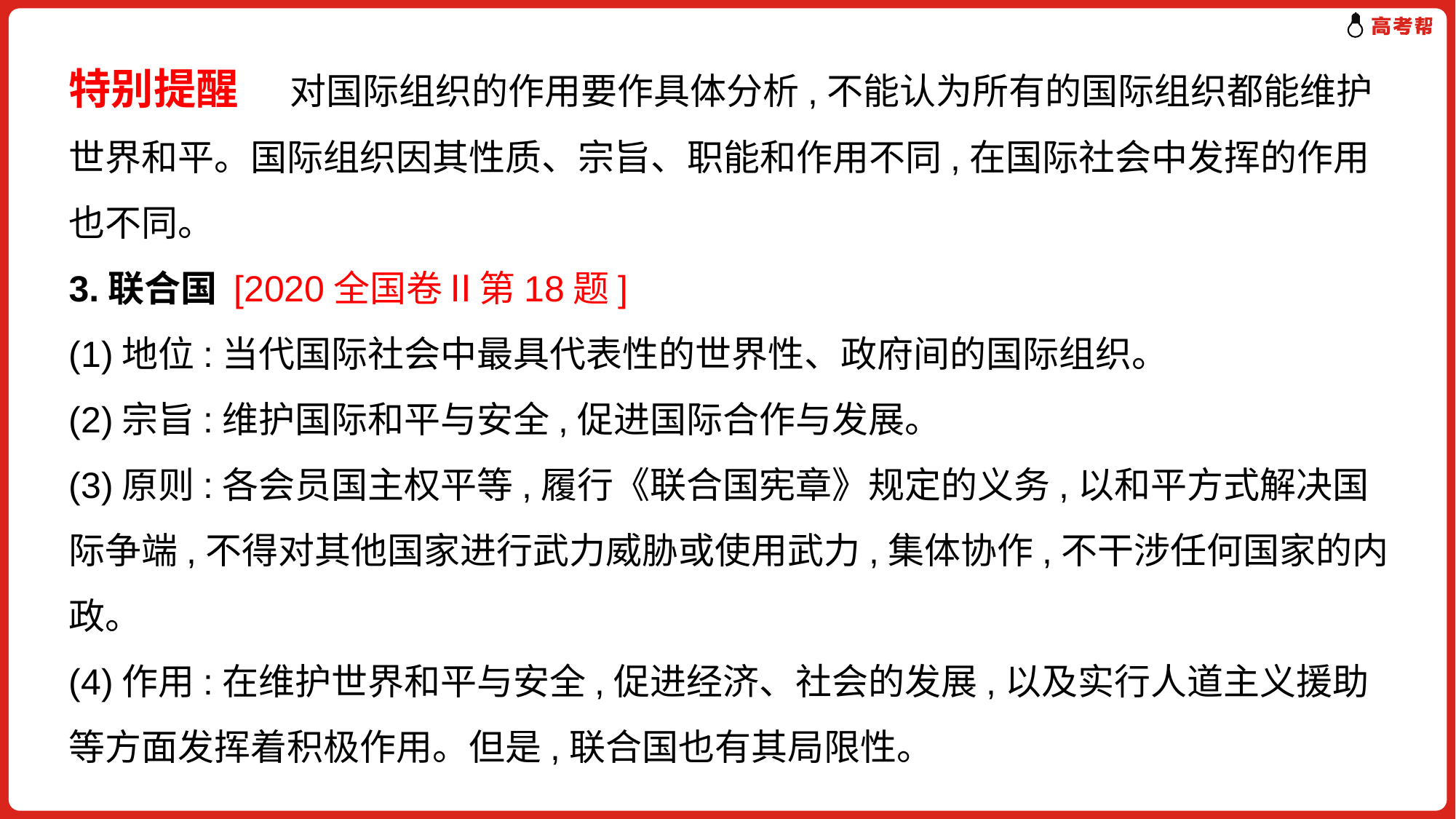

特别提醒 　对国际组织的作用要作具体分析,不能认为所有的国际组织都能维护世界和平。国际组织因其性质、宗旨、职能和作用不同,在国际社会中发挥的作用也不同。
3.联合国 [2020全国卷Ⅱ第18题]
(1)地位:当代国际社会中最具代表性的世界性、政府间的国际组织。
(2)宗旨:维护国际和平与安全,促进国际合作与发展。
(3)原则:各会员国主权平等,履行《联合国宪章》规定的义务,以和平方式解决国际争端,不得对其他国家进行武力威胁或使用武力,集体协作,不干涉任何国家的内政。
(4)作用:在维护世界和平与安全,促进经济、社会的发展,以及实行人道主义援助等方面发挥着积极作用。但是,联合国也有其局限性。